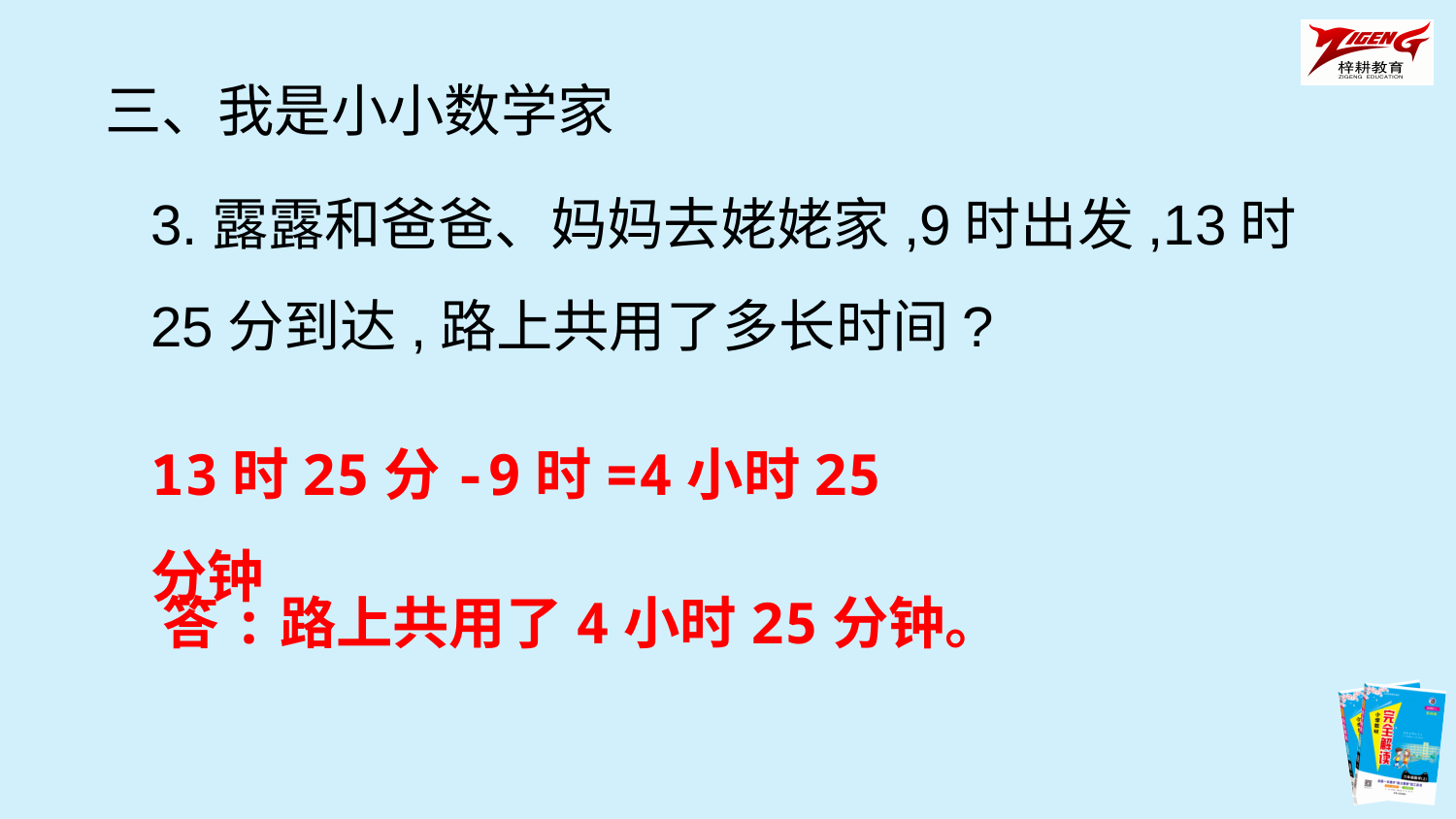

三、我是小小数学家
3.露露和爸爸、妈妈去姥姥家,9时出发,13时25分到达,路上共用了多长时间?
13时25分-9时=4小时25分钟
答:路上共用了4小时25分钟。